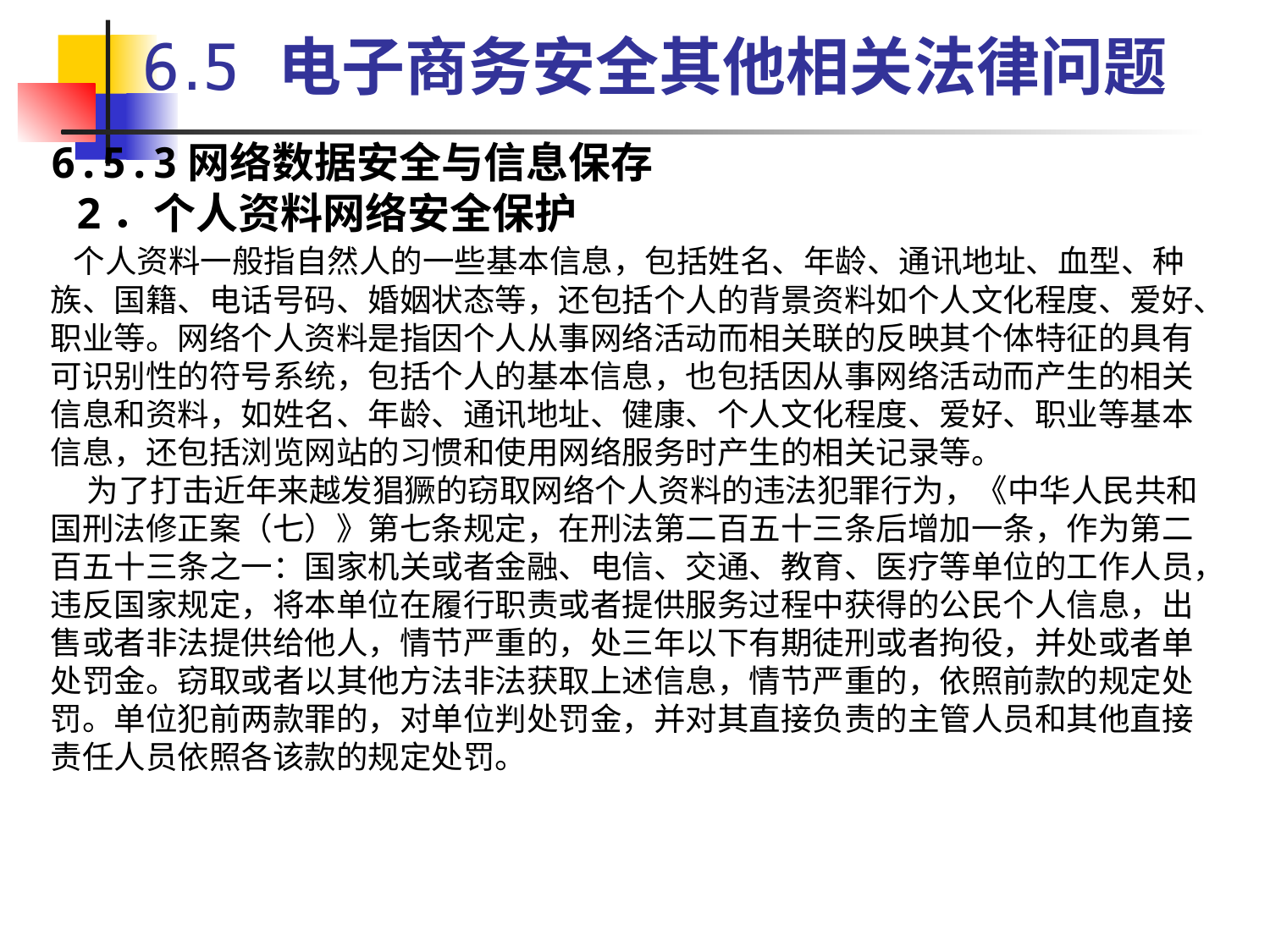

6.5 电子商务安全其他相关法律问题
6.5.3网络数据安全与信息保存
 2．个人资料网络安全保护
  个人资料一般指自然人的一些基本信息，包括姓名、年龄、通讯地址、血型、种族、国籍、电话号码、婚姻状态等，还包括个人的背景资料如个人文化程度、爱好、职业等。网络个人资料是指因个人从事网络活动而相关联的反映其个体特征的具有可识别性的符号系统，包括个人的基本信息，也包括因从事网络活动而产生的相关信息和资料，如姓名、年龄、通讯地址、健康、个人文化程度、爱好、职业等基本信息，还包括浏览网站的习惯和使用网络服务时产生的相关记录等。
    为了打击近年来越发猖獗的窃取网络个人资料的违法犯罪行为，《中华人民共和国刑法修正案（七）》第七条规定，在刑法第二百五十三条后增加一条，作为第二百五十三条之一：国家机关或者金融、电信、交通、教育、医疗等单位的工作人员，违反国家规定，将本单位在履行职责或者提供服务过程中获得的公民个人信息，出售或者非法提供给他人，情节严重的，处三年以下有期徒刑或者拘役，并处或者单处罚金。窃取或者以其他方法非法获取上述信息，情节严重的，依照前款的规定处罚。单位犯前两款罪的，对单位判处罚金，并对其直接负责的主管人员和其他直接责任人员依照各该款的规定处罚。